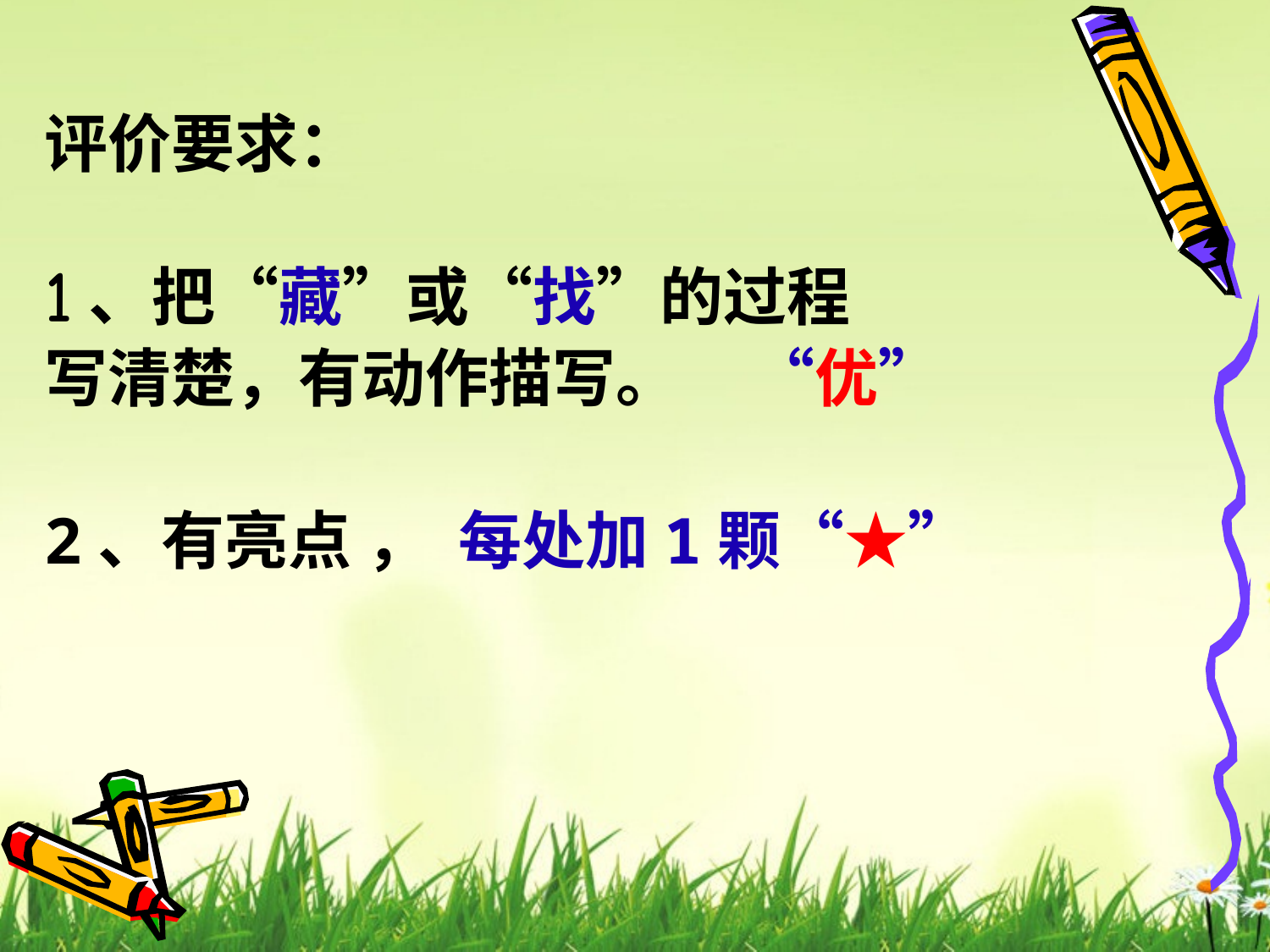

评价要求：

1、把“藏”或“找”的过程
写清楚，有动作描写。     “优”

2、有亮点 ，  每处加1颗“★”